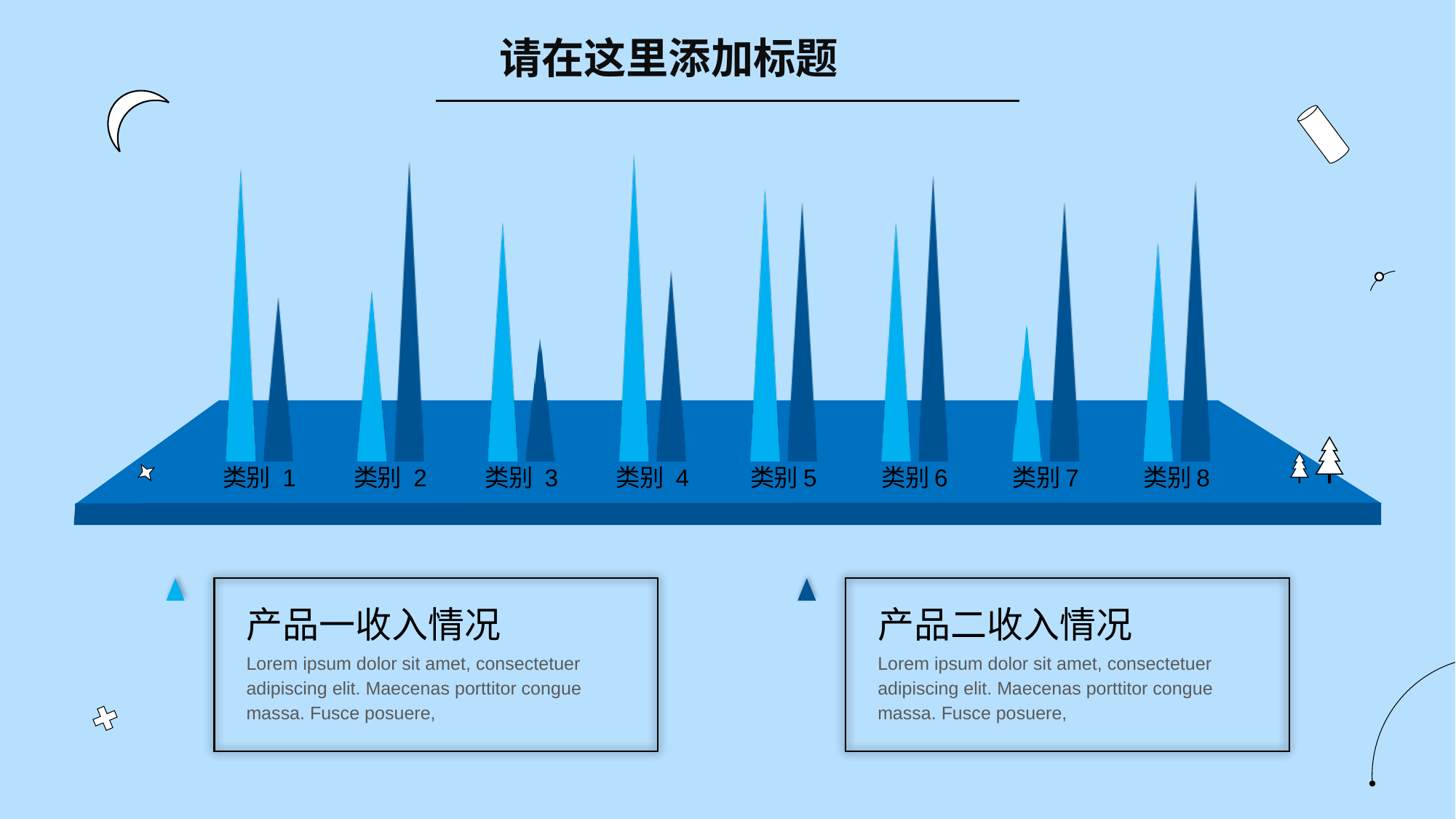

请在这里添加标题

### Chart

| Category | 系列 1 | 系列 2 |
|---|---|---|
| 类别 1 | 4.3 | 2.4 |
| 类别 2 | 2.5 | 4.4 |
| 类别 3 | 3.5 | 1.8 |
| 类别 4 | 4.5 | 2.8 |
| 类别5 | 4.0 | 3.8 |
| 类别6 | 3.5 | 4.2 |
| 类别7 | 2.0 | 3.8 |
| 类别8 | 3.2 | 4.1 |

产品一收入情况
产品二收入情况
Lorem ipsum dolor sit amet, consectetuer adipiscing elit. Maecenas porttitor congue massa. Fusce posuere,
Lorem ipsum dolor sit amet, consectetuer adipiscing elit. Maecenas porttitor congue massa. Fusce posuere,